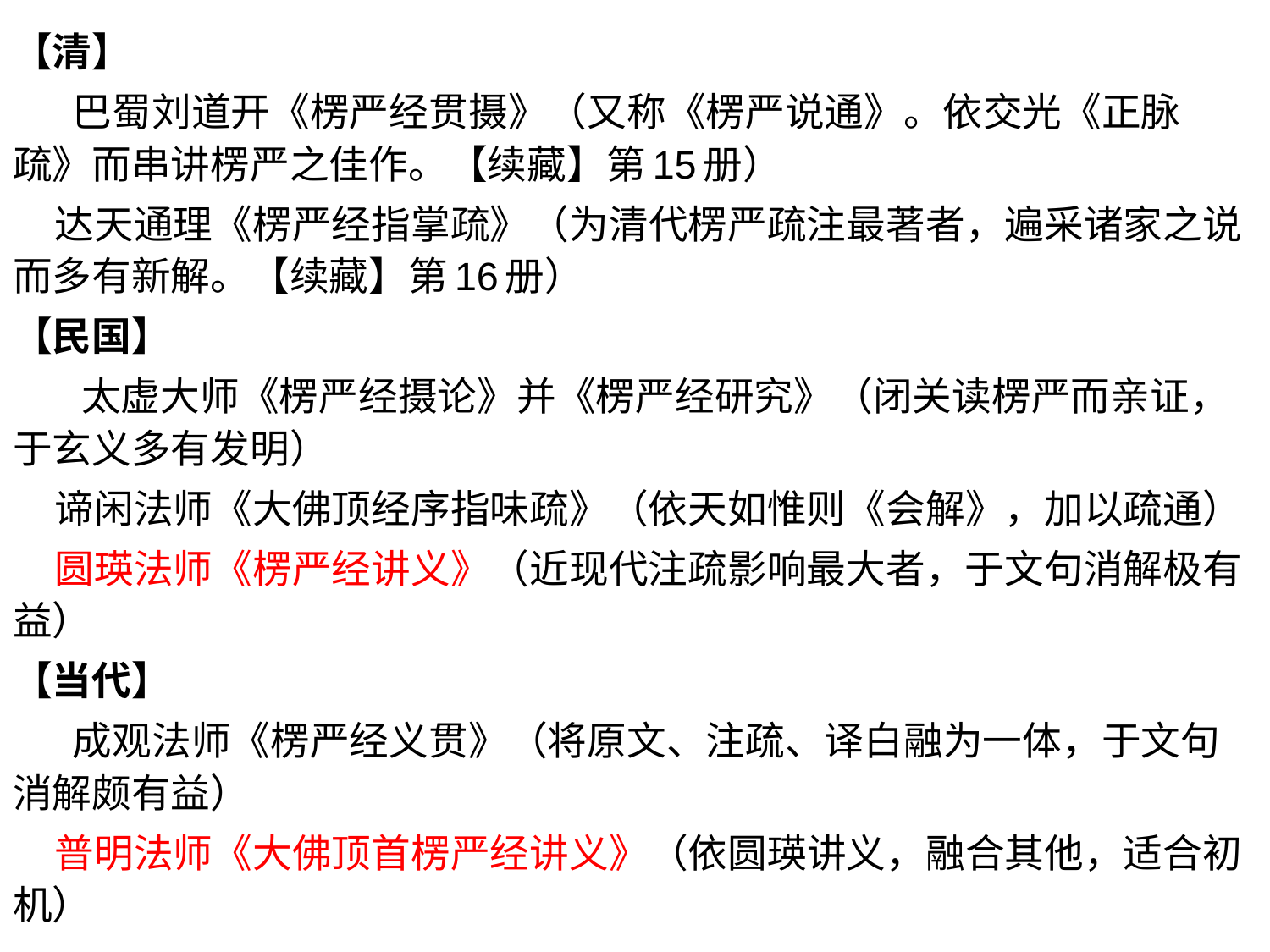

【清】
      巴蜀刘道开《楞严经贯摄》（又称《楞严说通》。依交光《正脉疏》而串讲楞严之佳作。【续藏】第15册）
    达天通理《楞严经指掌疏》（为清代楞严疏注最著者，遍采诸家之说而多有新解。【续藏】第16册）
【民国】
       太虚大师《楞严经摄论》并《楞严经研究》（闭关读楞严而亲证，于玄义多有发明）
    谛闲法师《大佛顶经序指味疏》（依天如惟则《会解》，加以疏通）
    圆瑛法师《楞严经讲义》（近现代注疏影响最大者，于文句消解极有益）
【当代】
      成观法师《楞严经义贯》（将原文、注疏、译白融为一体，于文句消解颇有益）
    普明法师《大佛顶首楞严经讲义》（依圆瑛讲义，融合其他，适合初机）